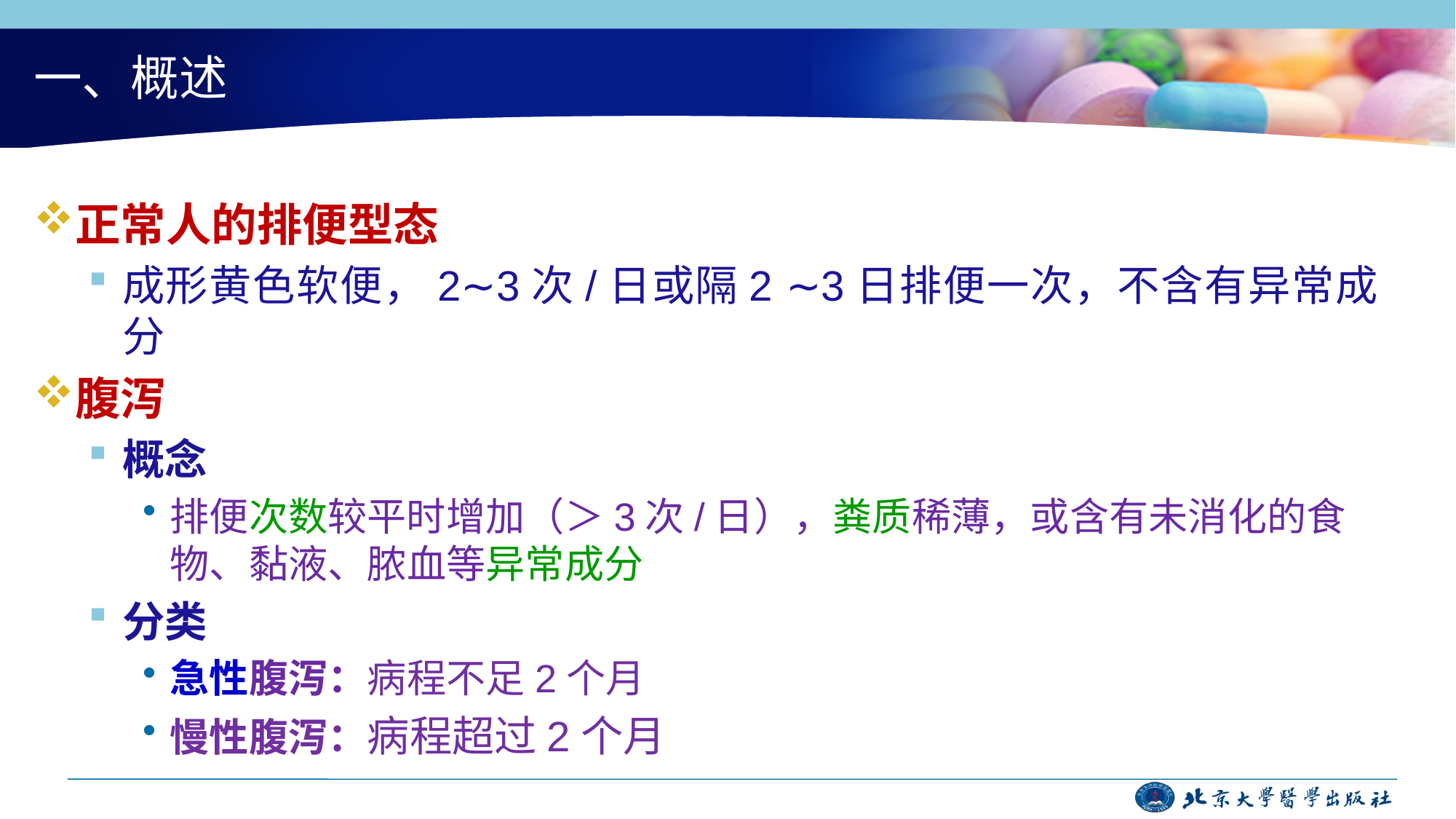

# 一、概述
正常人的排便型态
成形黄色软便，2∼3次/日或隔2 ∼3日排便一次，不含有异常成分
腹泻
概念
排便次数较平时增加（＞3次/日），粪质稀薄，或含有未消化的食物、黏液、脓血等异常成分
分类
急性腹泻：病程不足2个月
慢性腹泻：病程超过2个月